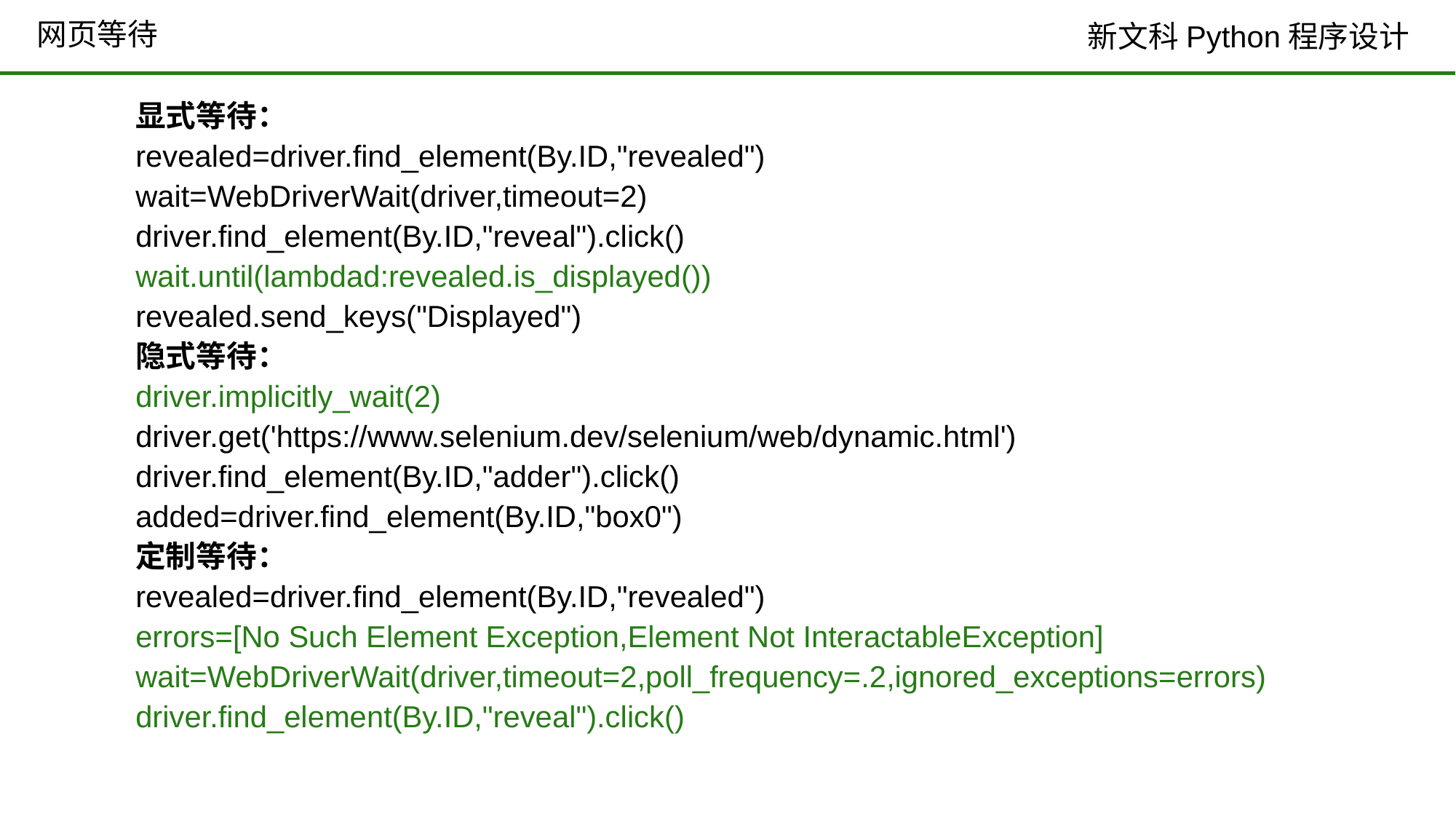

# 网页等待
显式等待：
revealed=driver.find_element(By.ID,"revealed")
wait=WebDriverWait(driver,timeout=2)
driver.find_element(By.ID,"reveal").click()
wait.until(lambdad:revealed.is_displayed())
revealed.send_keys("Displayed")
隐式等待：
driver.implicitly_wait(2)
driver.get('https://www.selenium.dev/selenium/web/dynamic.html')
driver.find_element(By.ID,"adder").click()
added=driver.find_element(By.ID,"box0")
定制等待：
revealed=driver.find_element(By.ID,"revealed")
errors=[No Such Element Exception,Element Not InteractableException]
wait=WebDriverWait(driver,timeout=2,poll_frequency=.2,ignored_exceptions=errors)
driver.find_element(By.ID,"reveal").click()